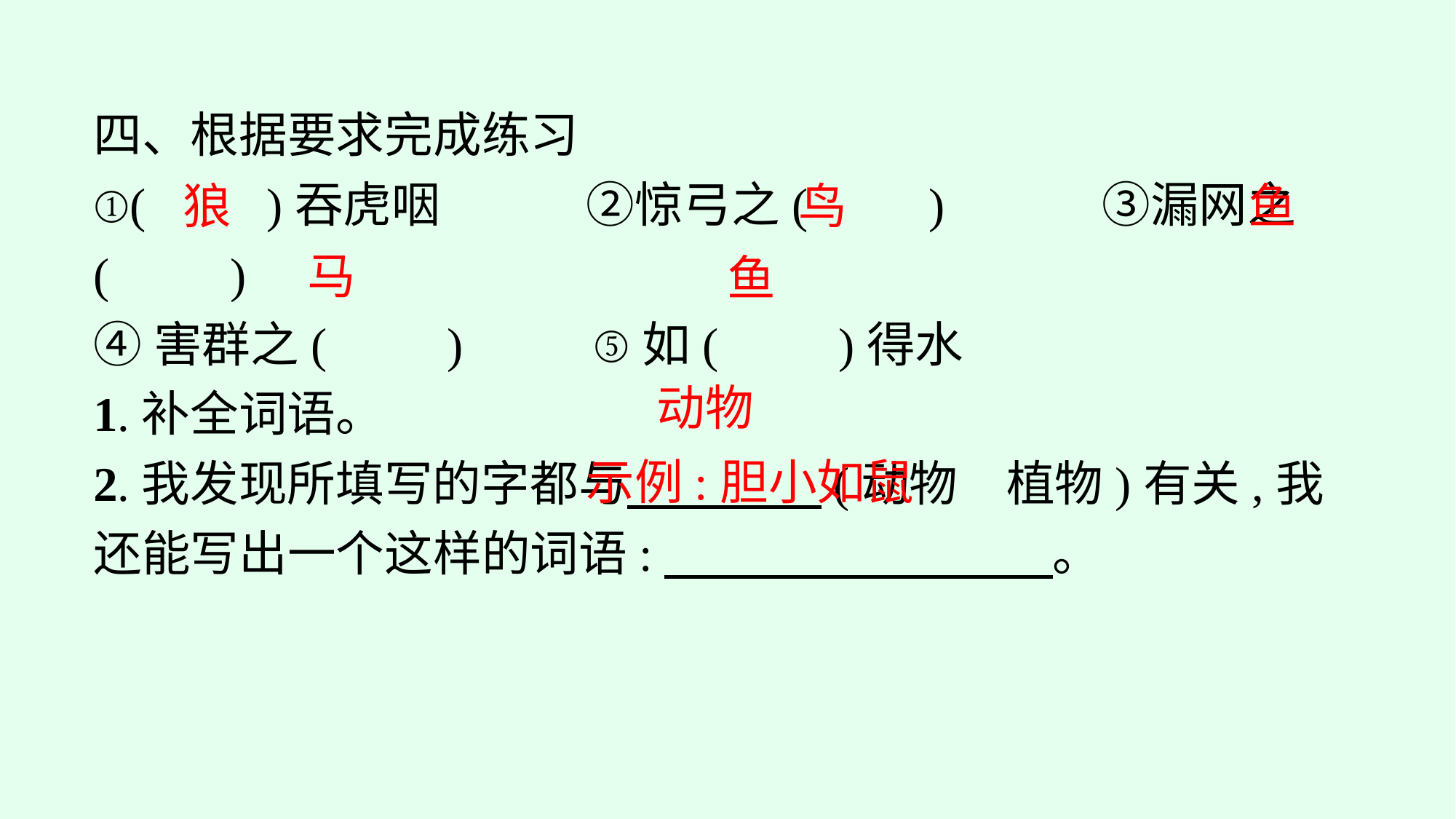

四、根据要求完成练习
①(　　)吞虎咽　　　②惊弓之(　　)　　　③漏网之(　　)
④害群之(　　)		⑤如(　　)得水
1.补全词语。
2.我发现所填写的字都与　　　　(动物　植物)有关,我还能写出一个这样的词语:　　　　　　　　。
鱼
狼
鸟
马
鱼
动物
示例:胆小如鼠